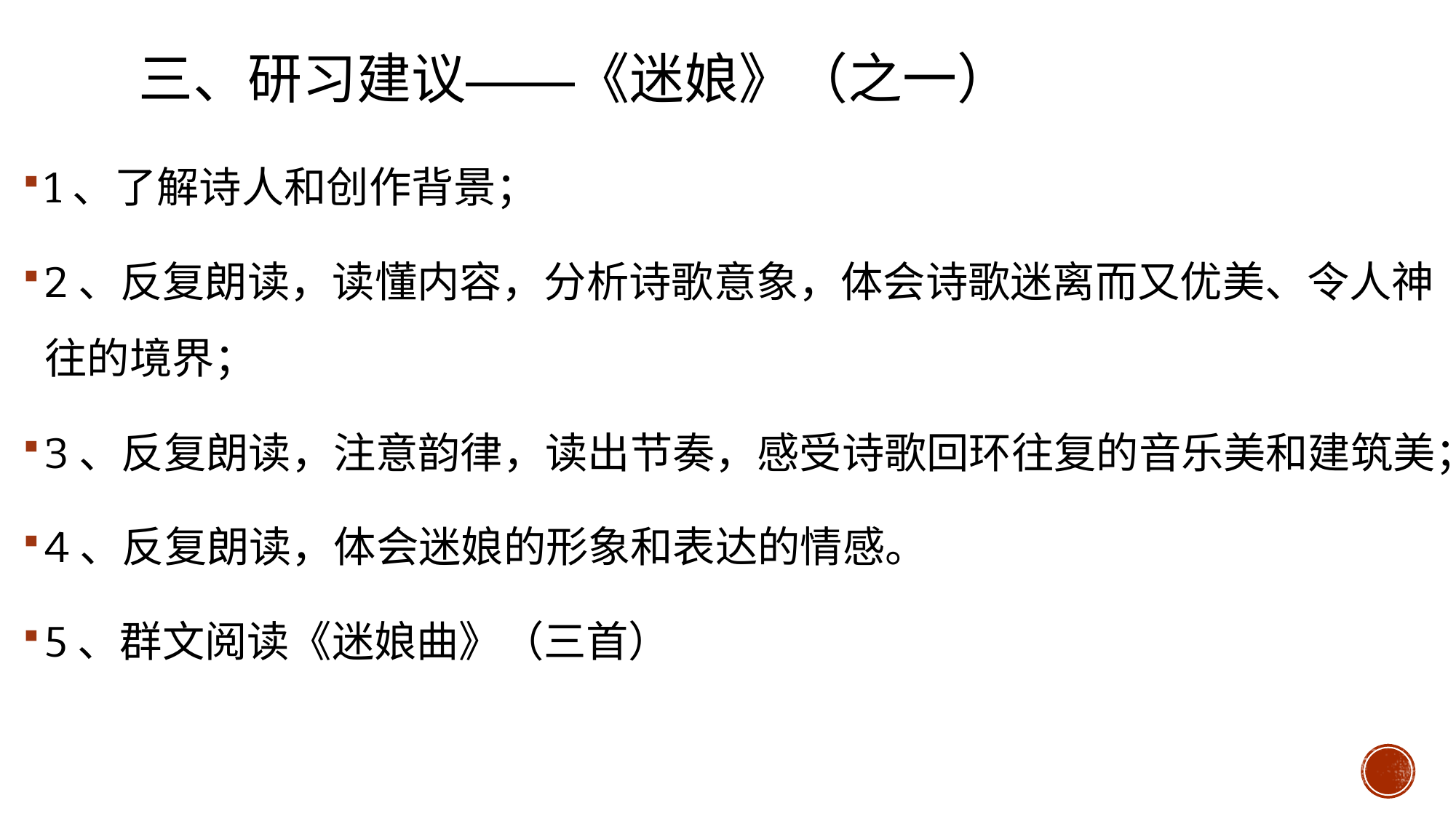

# 三、研习建议——《迷娘》（之一）
1、了解诗人和创作背景；
2、反复朗读，读懂内容，分析诗歌意象，体会诗歌迷离而又优美、令人神往的境界；
3、反复朗读，注意韵律，读出节奏，感受诗歌回环往复的音乐美和建筑美；
4、反复朗读，体会迷娘的形象和表达的情感。
5、群文阅读《迷娘曲》（三首）